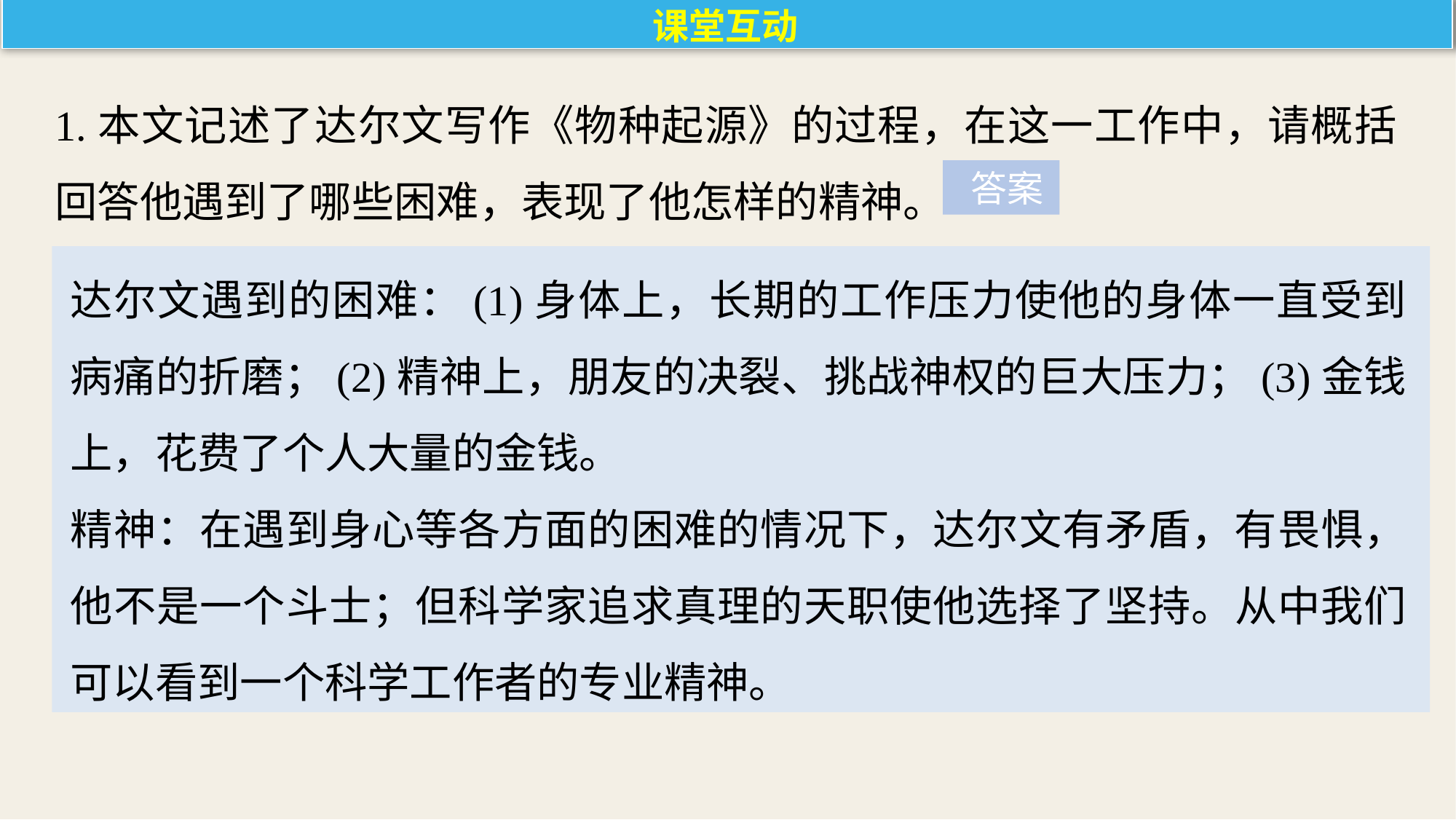

课堂互动
1.本文记述了达尔文写作《物种起源》的过程，在这一工作中，请概括回答他遇到了哪些困难，表现了他怎样的精神。
 答案
达尔文遇到的困难：(1)身体上，长期的工作压力使他的身体一直受到病痛的折磨；(2)精神上，朋友的决裂、挑战神权的巨大压力；(3)金钱上，花费了个人大量的金钱。
精神：在遇到身心等各方面的困难的情况下，达尔文有矛盾，有畏惧，他不是一个斗士；但科学家追求真理的天职使他选择了坚持。从中我们可以看到一个科学工作者的专业精神。